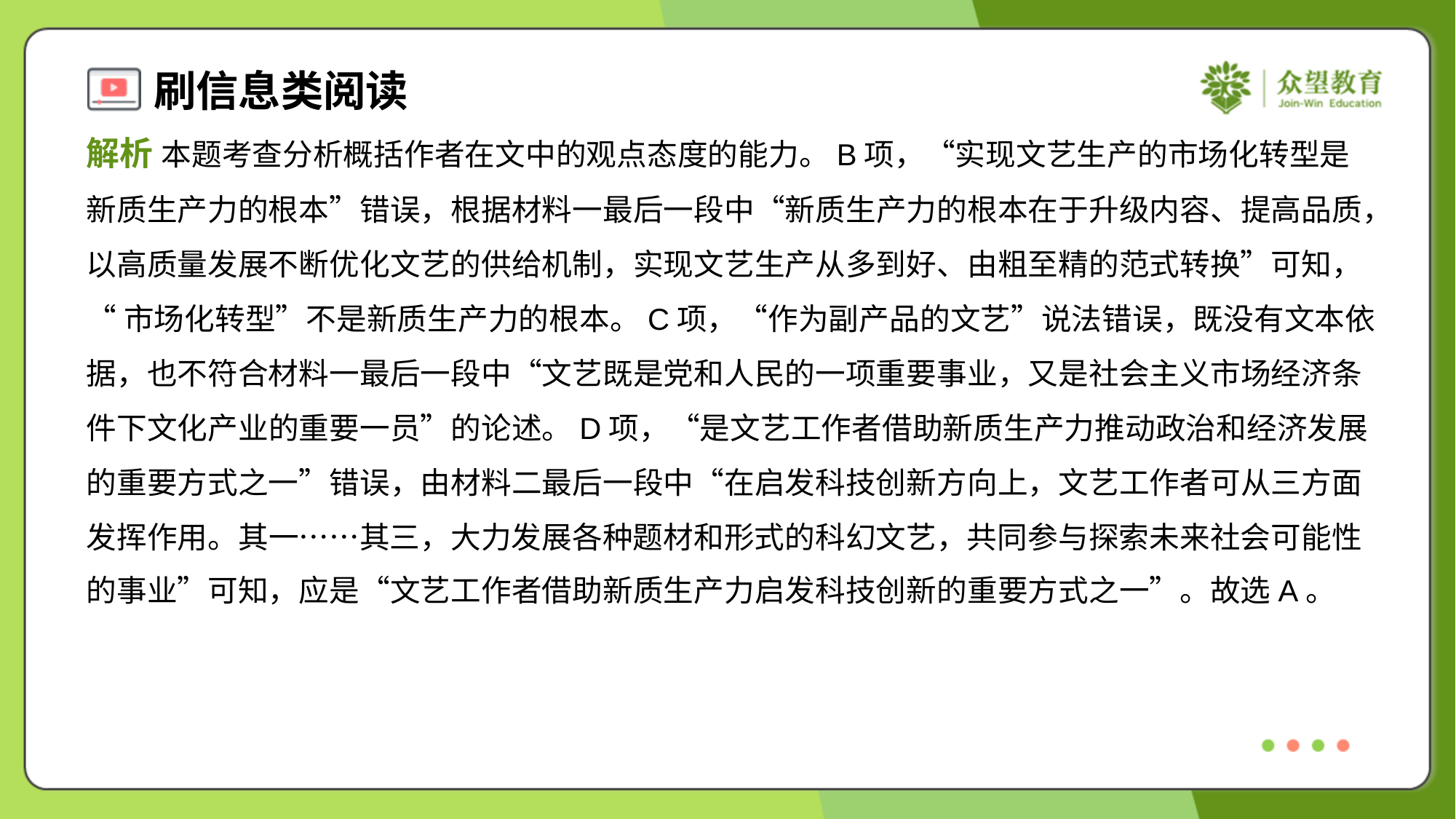

解析 本题考查分析概括作者在文中的观点态度的能力。B项，“实现文艺生产的市场化转型是
新质生产力的根本”错误，根据材料一最后一段中“新质生产力的根本在于升级内容、提高品质，
以高质量发展不断优化文艺的供给机制，实现文艺生产从多到好、由粗至精的范式转换”可知，
“市场化转型”不是新质生产力的根本。C项，“作为副产品的文艺”说法错误，既没有文本依
据，也不符合材料一最后一段中“文艺既是党和人民的一项重要事业，又是社会主义市场经济条
件下文化产业的重要一员”的论述。D项，“是文艺工作者借助新质生产力推动政治和经济发展
的重要方式之一”错误，由材料二最后一段中“在启发科技创新方向上，文艺工作者可从三方面
发挥作用。其一……其三，大力发展各种题材和形式的科幻文艺，共同参与探索未来社会可能性
的事业”可知，应是“文艺工作者借助新质生产力启发科技创新的重要方式之一”。故选A。